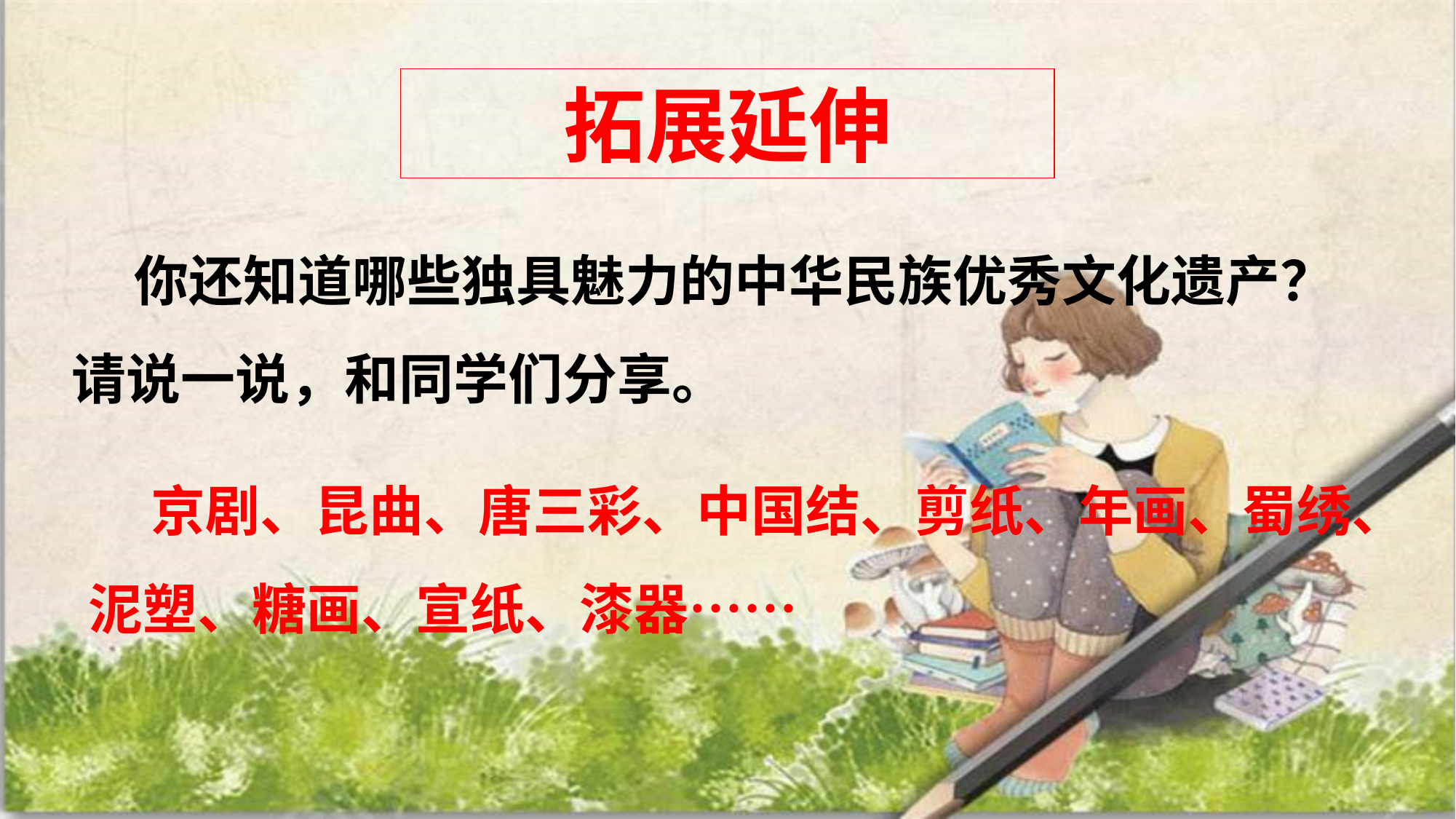

拓展延伸
    你还知道哪些独具魅力的中华民族优秀文化遗产？请说一说，和同学们分享。
    京剧、昆曲、唐三彩、中国结、剪纸、年画、蜀绣、泥塑、糖画、宣纸、漆器……